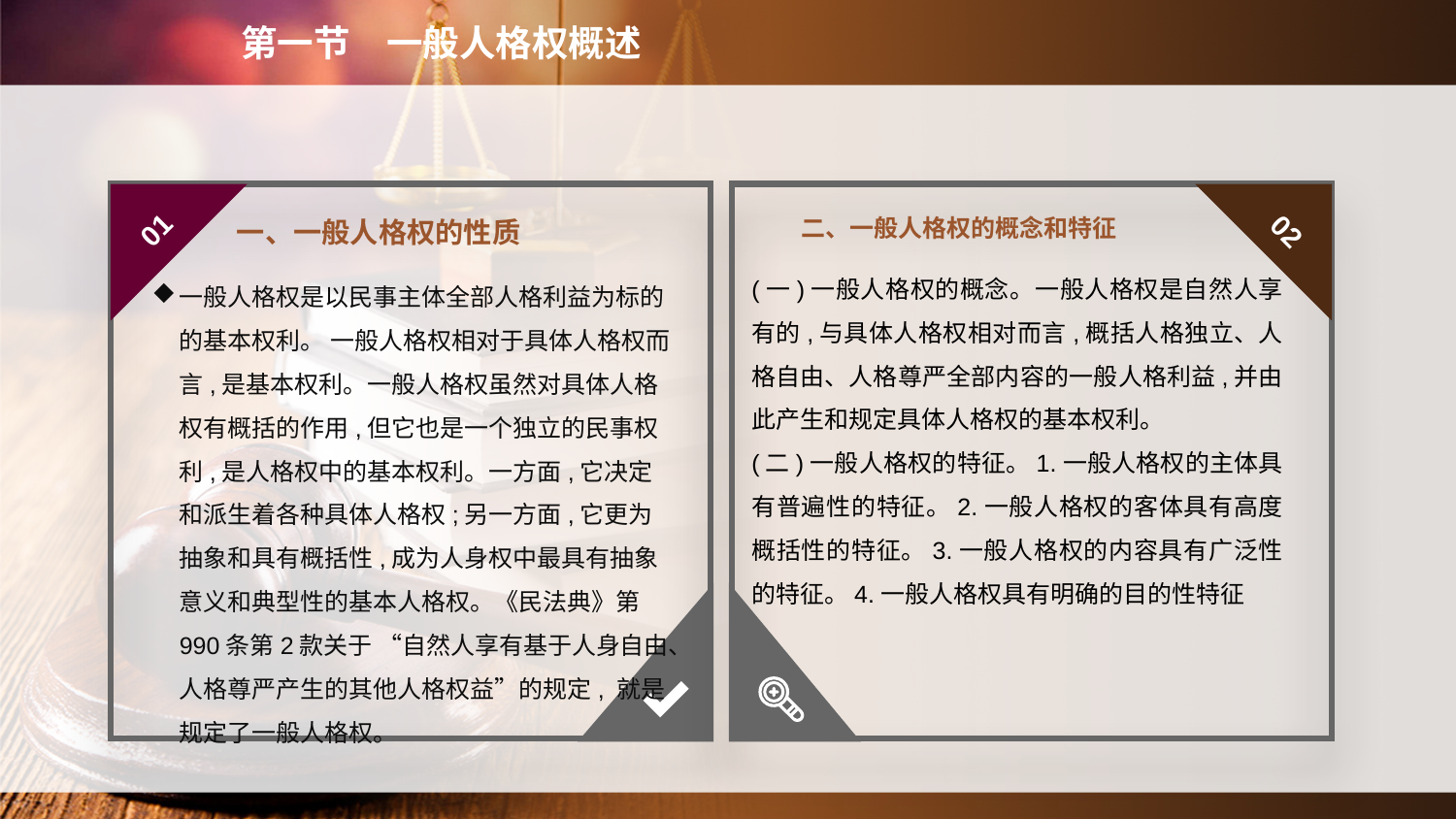

第一节　一般人格权概述

二、一般人格权的概念和特征
01
02
一、一般人格权的性质
(一)一般人格权的概念。一般人格权是自然人享有的,与具体人格权相对而言,概括人格独立、人格自由、人格尊严全部内容的一般人格利益,并由此产生和规定具体人格权的基本权利。
(二)一般人格权的特征。1.一般人格权的主体具有普遍性的特征。2.一般人格权的客体具有高度概括性的特征。3.一般人格权的内容具有广泛性的特征。4.一般人格权具有明确的目的性特征
一般人格权是以民事主体全部人格利益为标的的基本权利。 一般人格权相对于具体人格权而言,是基本权利。一般人格权虽然对具体人格权有概括的作用,但它也是一个独立的民事权利,是人格权中的基本权利。一方面,它决定和派生着各种具体人格权;另一方面,它更为抽象和具有概括性,成为人身权中最具有抽象意义和典型性的基本人格权。《民法典》第990条第2款关于 “自然人享有基于人身自由、人格尊严产生的其他人格权益”的规定, 就是规定了一般人格权。